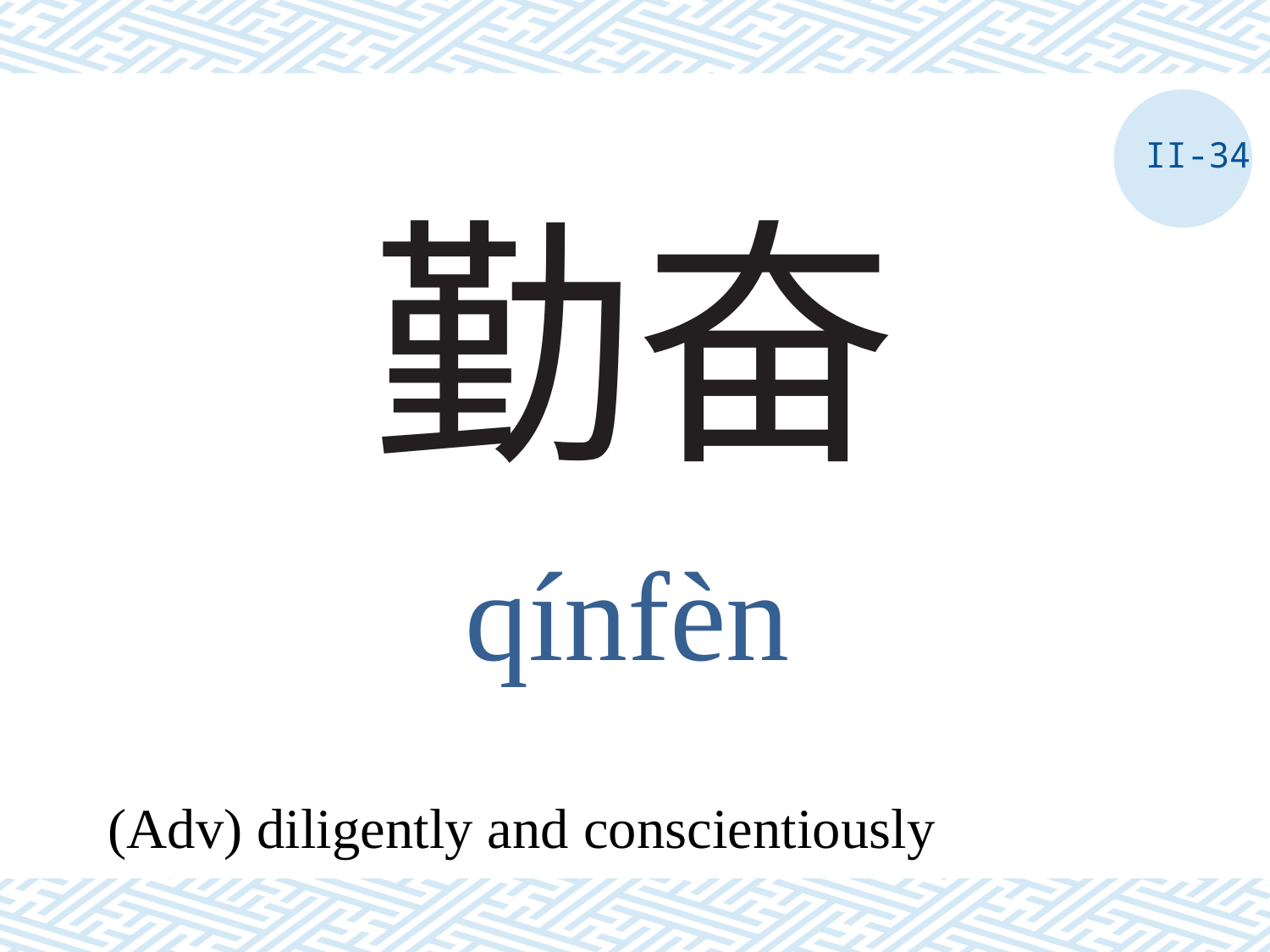

II-34

# 勤奋
qínfèn
(Adv) diligently and conscientiously